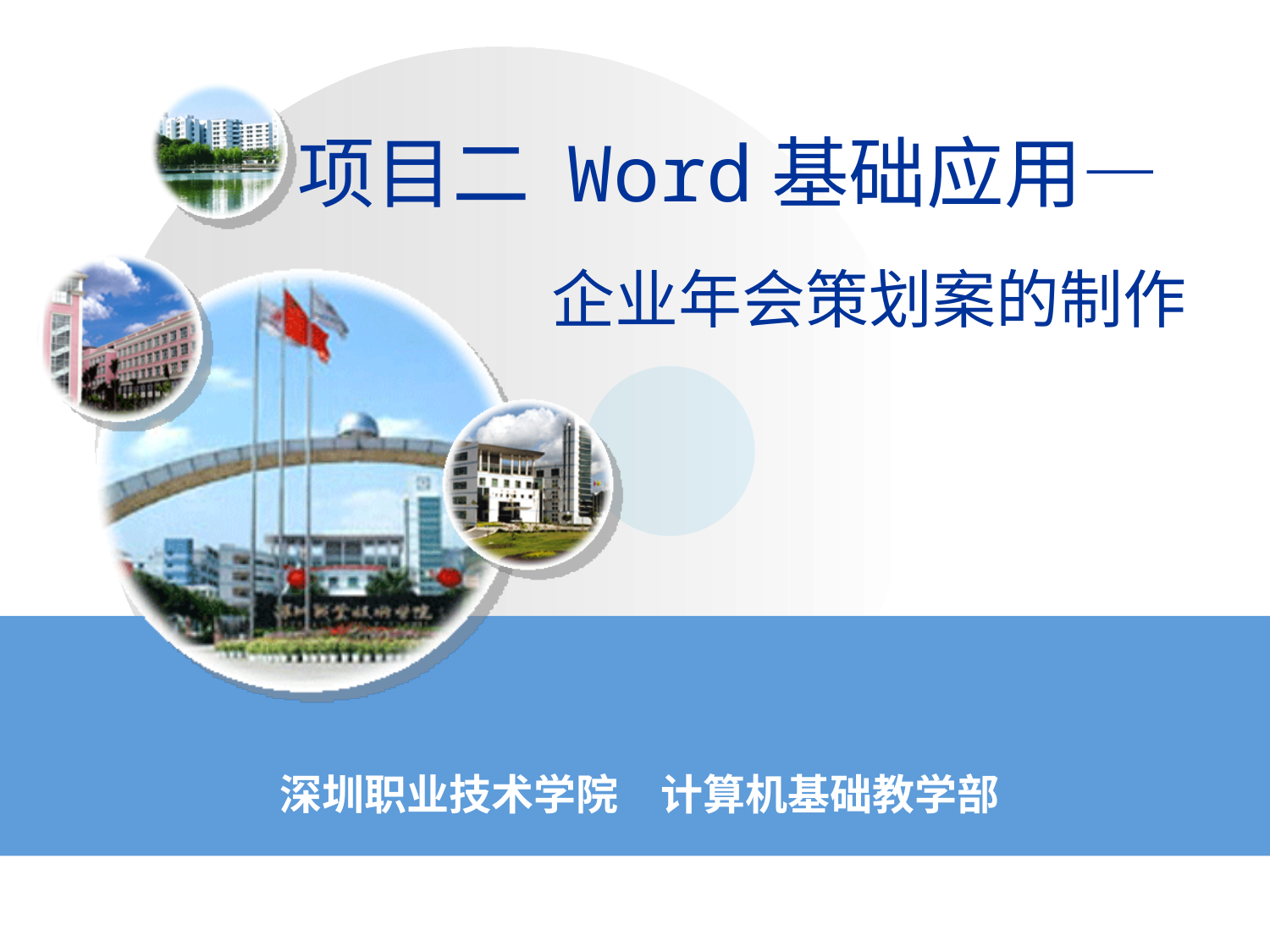

# 项目二 Word基础应用— 企业年会策划案的制作
深圳职业技术学院　计算机基础教学部